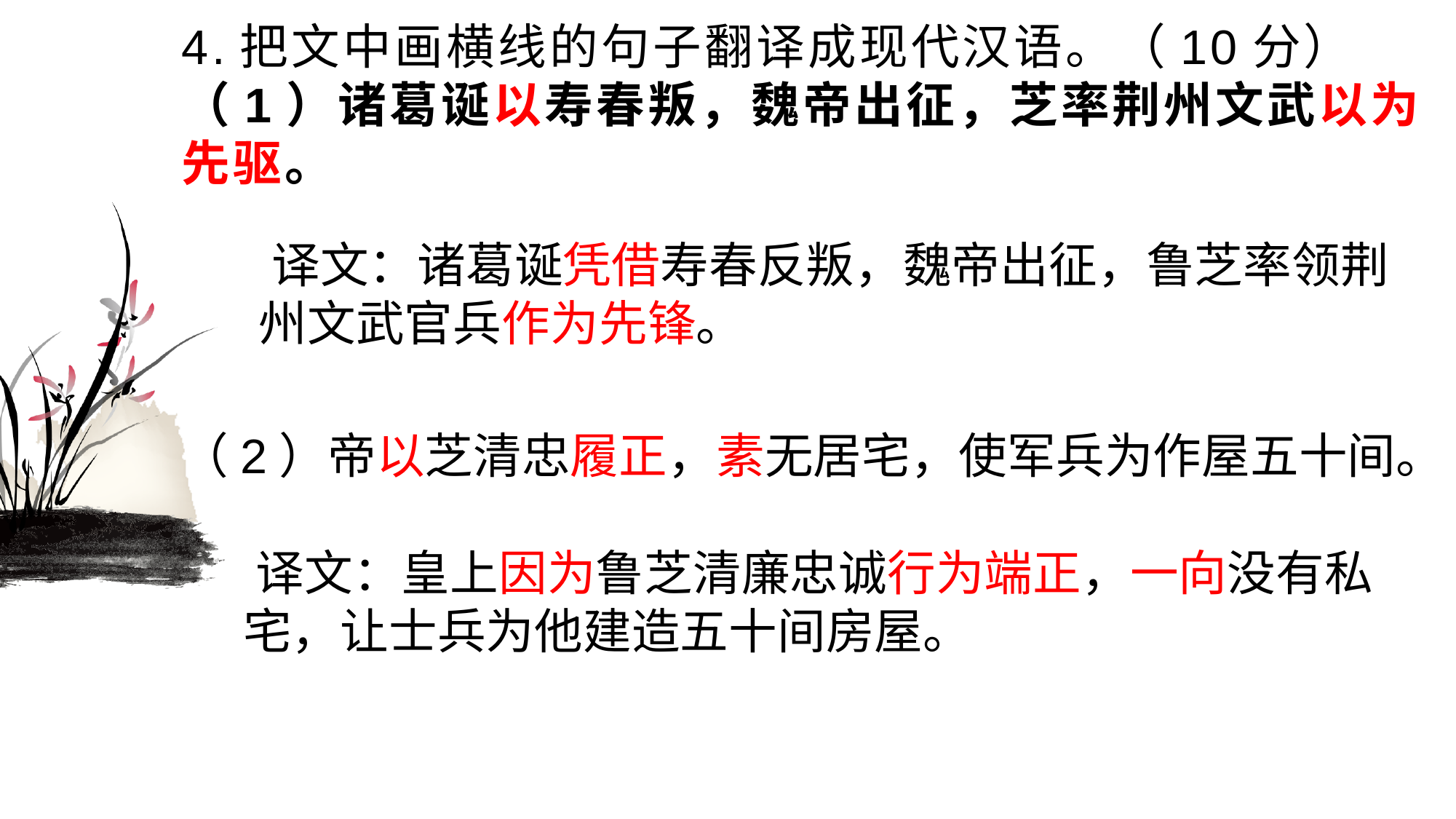

# 4.把文中画横线的句子翻译成现代汉语。（10分） （1）诸葛诞以寿春叛，魏帝出征，芝率荆州文武以为先驱。
 译文：诸葛诞凭借寿春反叛，魏帝出征，鲁芝率领荆
州文武官兵作为先锋。
（2）帝以芝清忠履正，素无居宅，使军兵为作屋五十间。
 译文：皇上因为鲁芝清廉忠诚行为端正，一向没有私宅，让士兵为他建造五十间房屋。